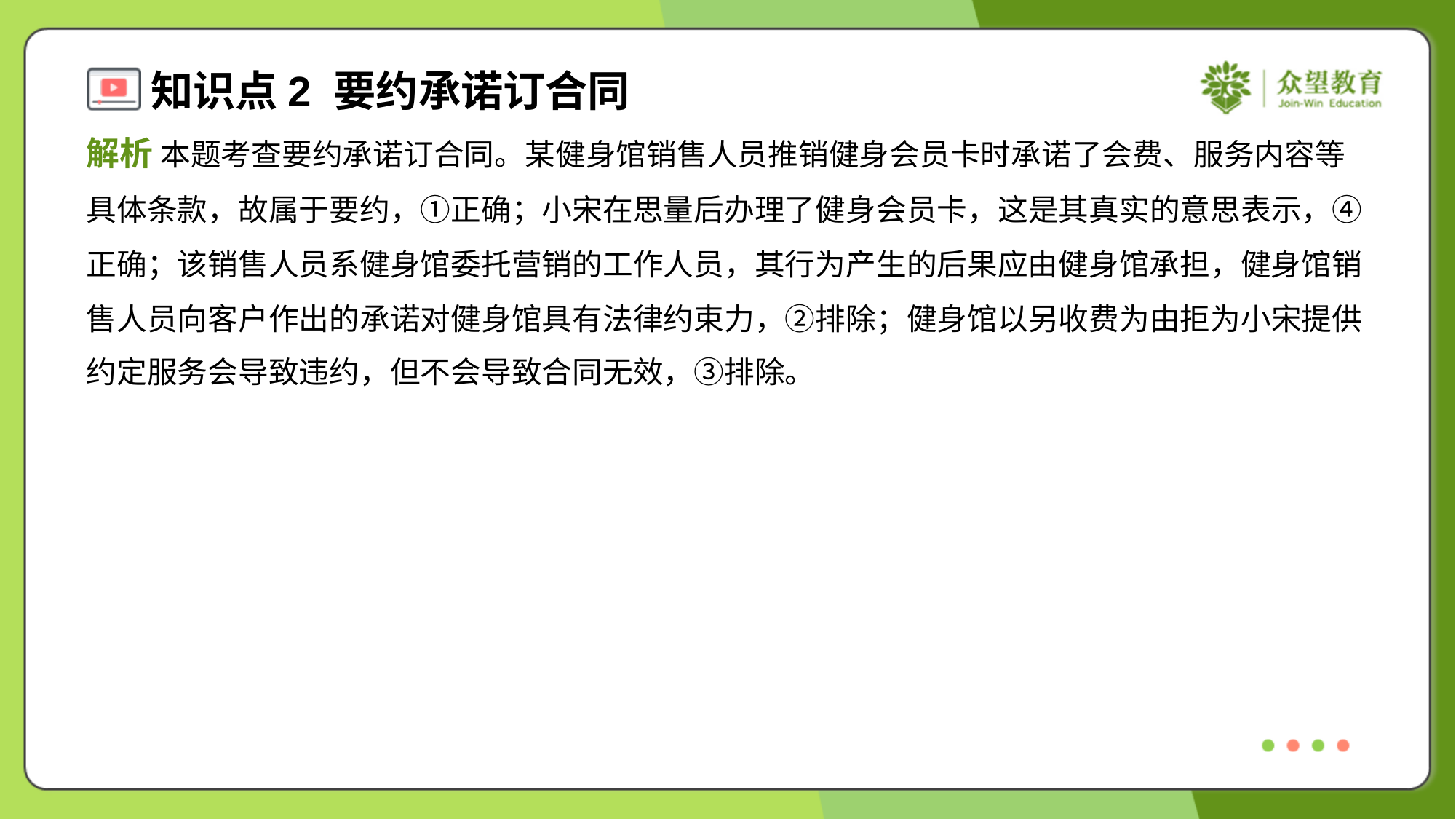

解析 本题考查要约承诺订合同。某健身馆销售人员推销健身会员卡时承诺了会费、服务内容等
具体条款，故属于要约，①正确；小宋在思量后办理了健身会员卡，这是其真实的意思表示，④
正确；该销售人员系健身馆委托营销的工作人员，其行为产生的后果应由健身馆承担，健身馆销
售人员向客户作出的承诺对健身馆具有法律约束力，②排除；健身馆以另收费为由拒为小宋提供
约定服务会导致违约，但不会导致合同无效，③排除。